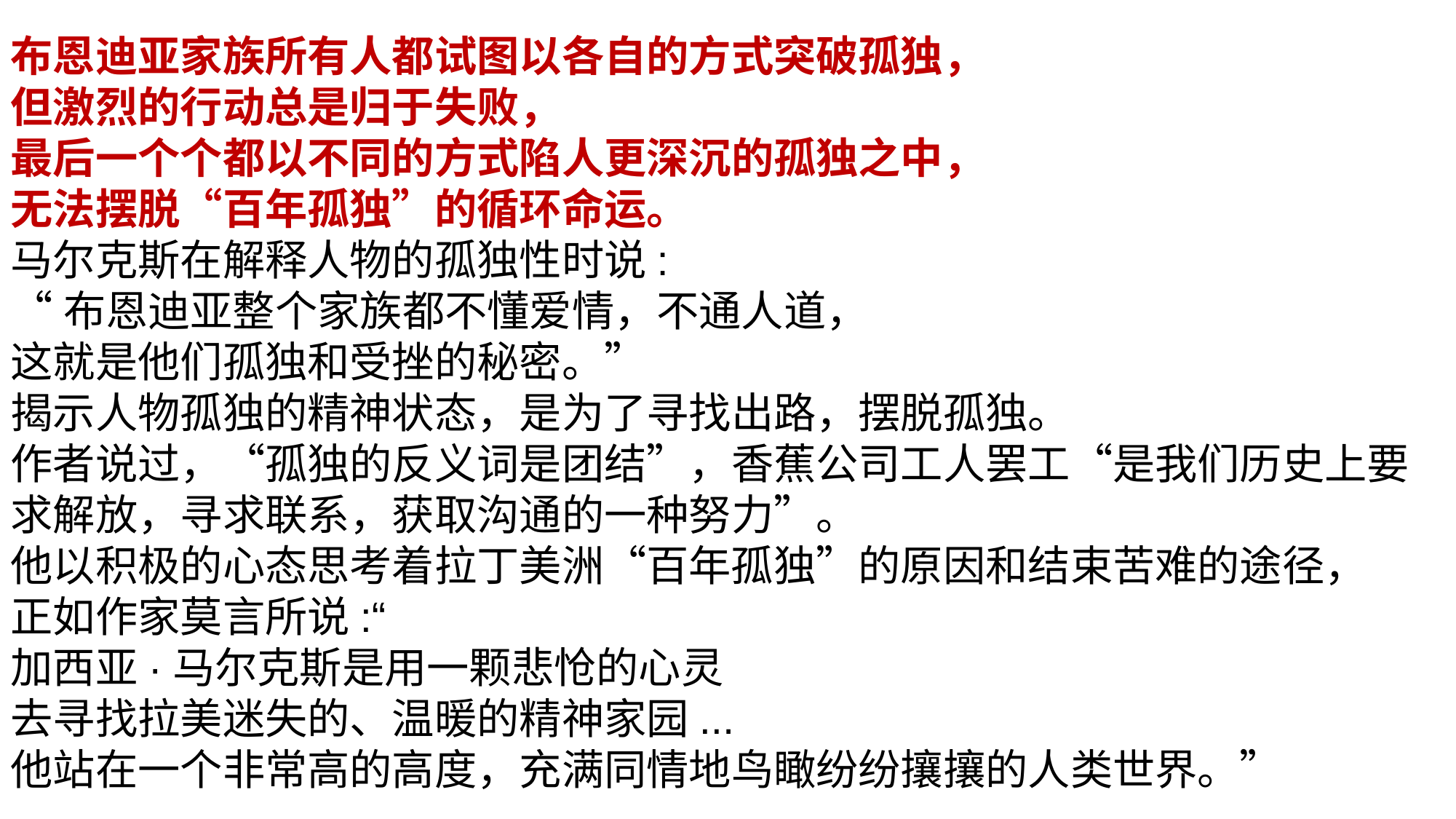

布恩迪亚家族所有人都试图以各自的方式突破孤独，
但激烈的行动总是归于失败，
最后一个个都以不同的方式陷人更深沉的孤独之中，
无法摆脱“百年孤独”的循环命运。
马尔克斯在解释人物的孤独性时说:
“布恩迪亚整个家族都不懂爱情，不通人道，
这就是他们孤独和受挫的秘密。”
揭示人物孤独的精神状态，是为了寻找出路，摆脱孤独。
作者说过，“孤独的反义词是团结”，香蕉公司工人罢工“是我们历史上要求解放，寻求联系，获取沟通的一种努力”。
他以积极的心态思考着拉丁美洲“百年孤独”的原因和结束苦难的途径，
正如作家莫言所说:“
加西亚·马尔克斯是用一颗悲怆的心灵
去寻找拉美迷失的、温暖的精神家园...
他站在一个非常高的高度，充满同情地鸟瞰纷纷攘攘的人类世界。”